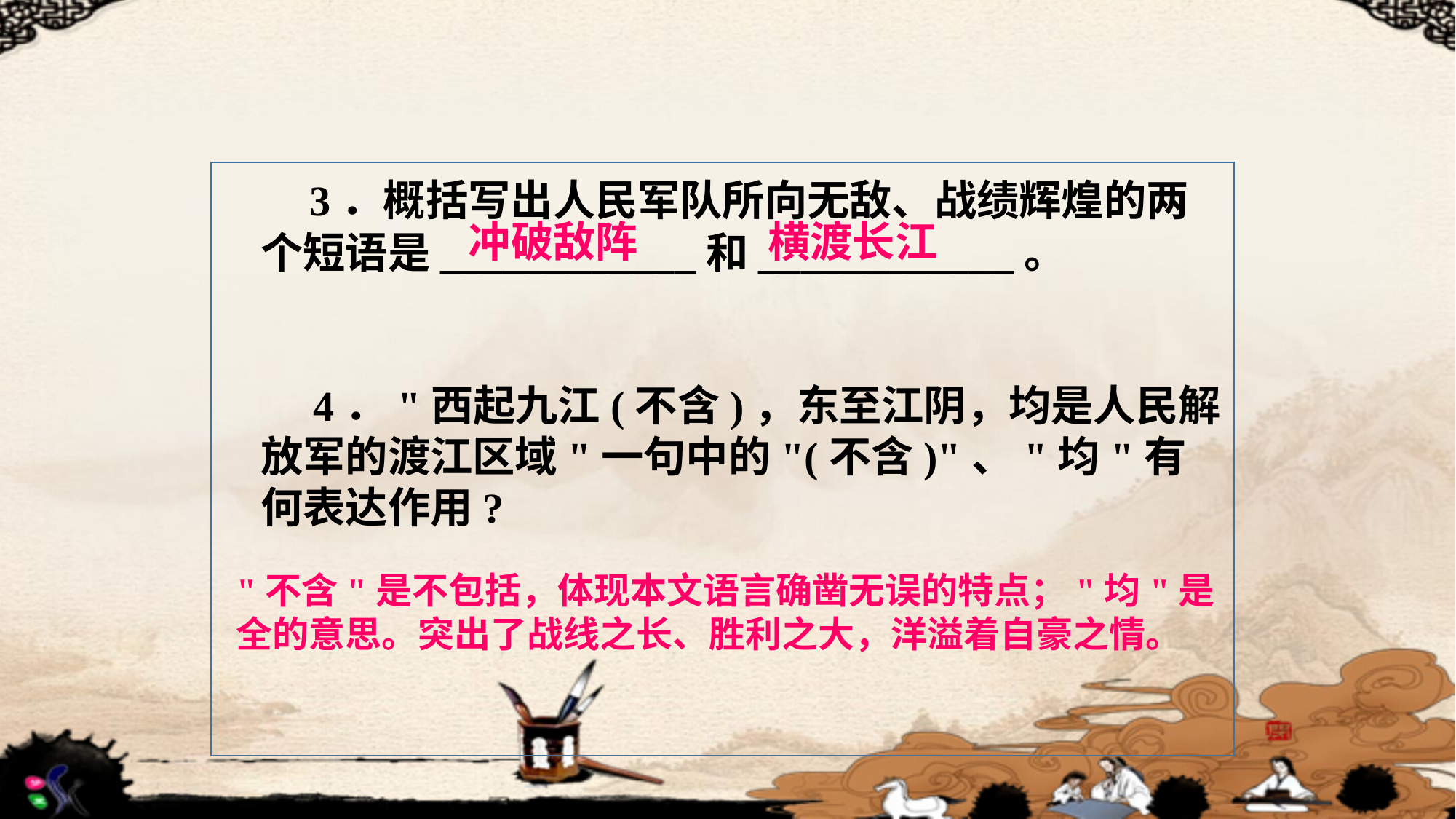

3．概括写出人民军队所向无敌、战绩辉煌的两个短语是____________和____________。

　4．"西起九江(不含)，东至江阴，均是人民解放军的渡江区域"一句中的"(不含)"、"均"有何表达作用?
冲破敌阵
横渡长江
"不含"是不包括，体现本文语言确凿无误的特点；"均"是全的意思。突出了战线之长、胜利之大，洋溢着自豪之情。